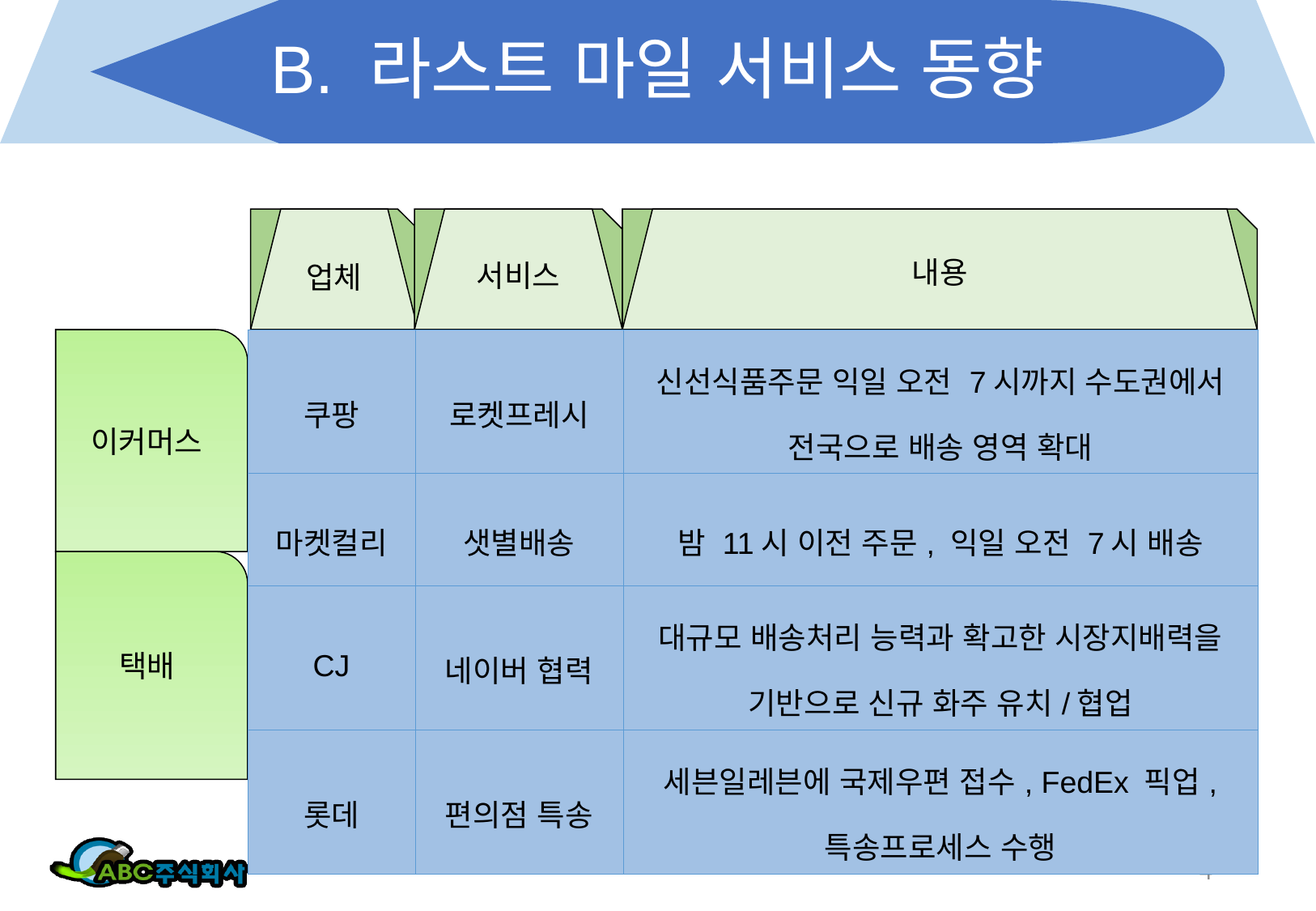

# B. 라스트 마일 서비스 동향

업체

서비스

내용
이커머스
| 쿠팡 | 로켓프레시 | 신선식품주문 익일 오전 7시까지 수도권에서 전국으로 배송 영역 확대 |
| --- | --- | --- |
| 마켓컬리 | 샛별배송 | 밤 11시 이전 주문, 익일 오전 7시 배송 |
| CJ | 네이버 협력 | 대규모 배송처리 능력과 확고한 시장지배력을 기반으로 신규 화주 유치/협업 |
| 롯데 | 편의점 특송 | 세븐일레븐에 국제우편 접수, FedEx 픽업, 특송프로세스 수행 |
택배
4